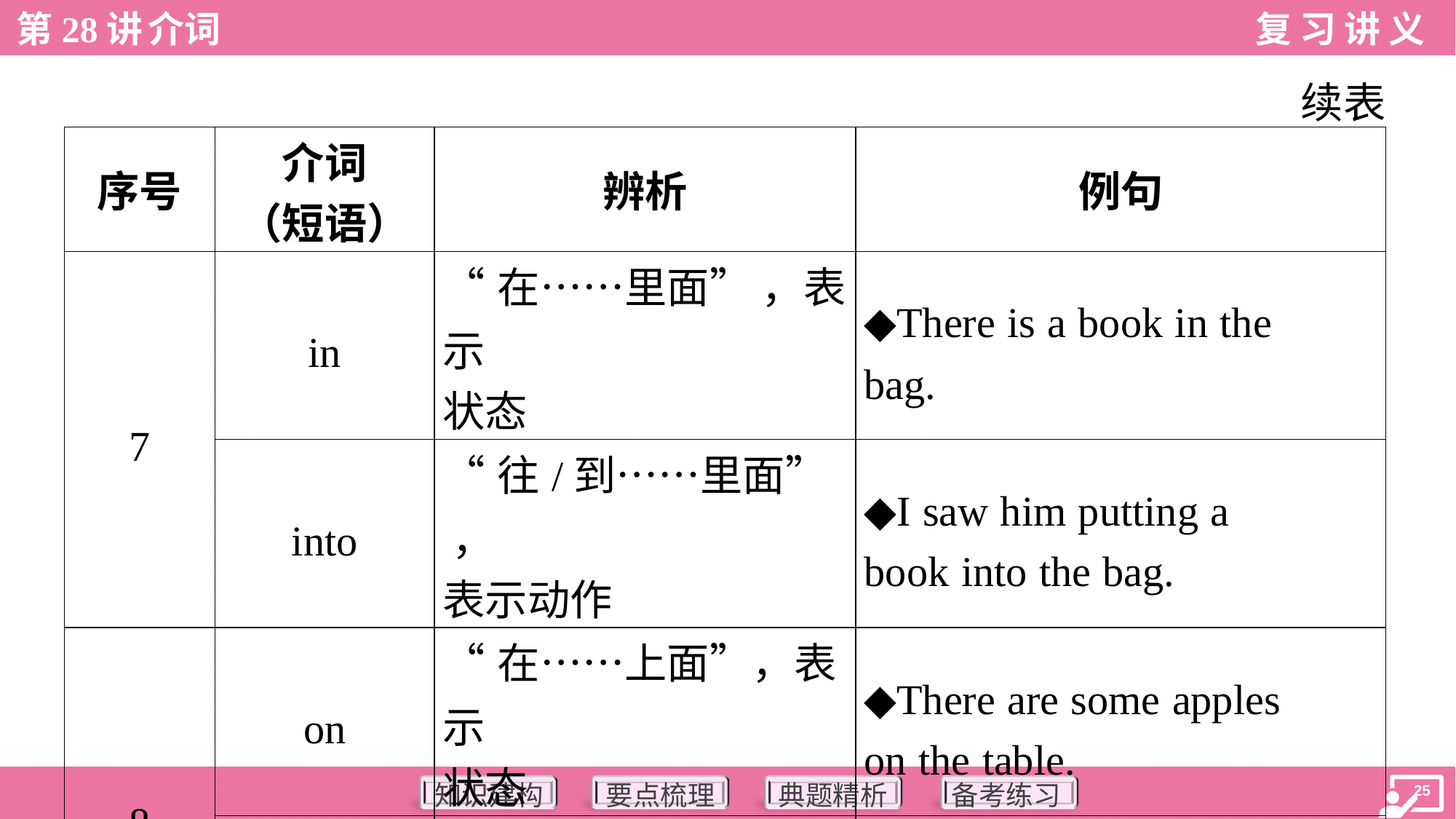

续表
| 序号 | 介词 （短语） | 辨析 | 例句 |
| --- | --- | --- | --- |
| 7 | in | “在……里面” ，表示 状态 | ◆There is a book in the bag. |
|  | into | “往/到……里面” ， 表示动作 | ◆I saw him putting a book into the bag. |
| 8 | on | “在……上面”，表示 状态 | ◆There are some apples on the table. |
|  | onto | “往/到……上面” ， 表示动作 | ◆The boy jumped onto the horse. |